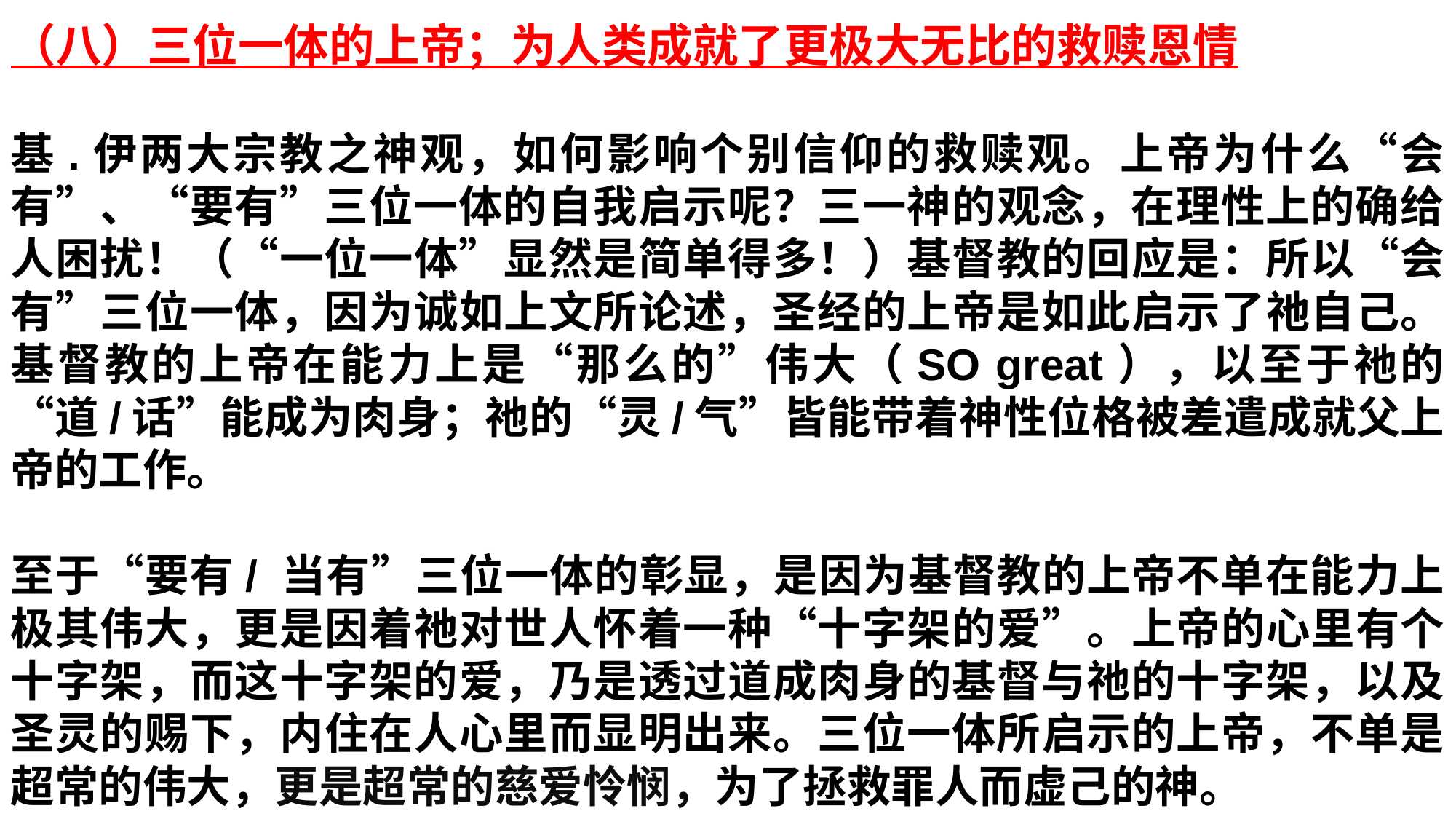

（八）三位一体的上帝；为人类成就了更极大无比的救赎恩情

基.伊两大宗教之神观，如何影响个别信仰的救赎观。上帝为什么“会有”、“要有”三位一体的自我启示呢？三一神的观念，在理性上的确给人困扰！（“一位一体”显然是简单得多！）基督教的回应是：所以“会有”三位一体，因为诚如上文所论述，圣经的上帝是如此启示了祂自己。基督教的上帝在能力上是“那么的”伟大（SO great），以至于祂的“道/话”能成为肉身；祂的“灵/气”皆能带着神性位格被差遣成就父上帝的工作。

至于“要有/ 当有”三位一体的彰显，是因为基督教的上帝不单在能力上极其伟大，更是因着祂对世人怀着一种“十字架的爱”。上帝的心里有个十字架，而这十字架的爱，乃是透过道成肉身的基督与祂的十字架，以及圣灵的赐下，内住在人心里而显明出来。三位一体所启示的上帝，不单是超常的伟大，更是超常的慈爱怜悯，为了拯救罪人而虚己的神。